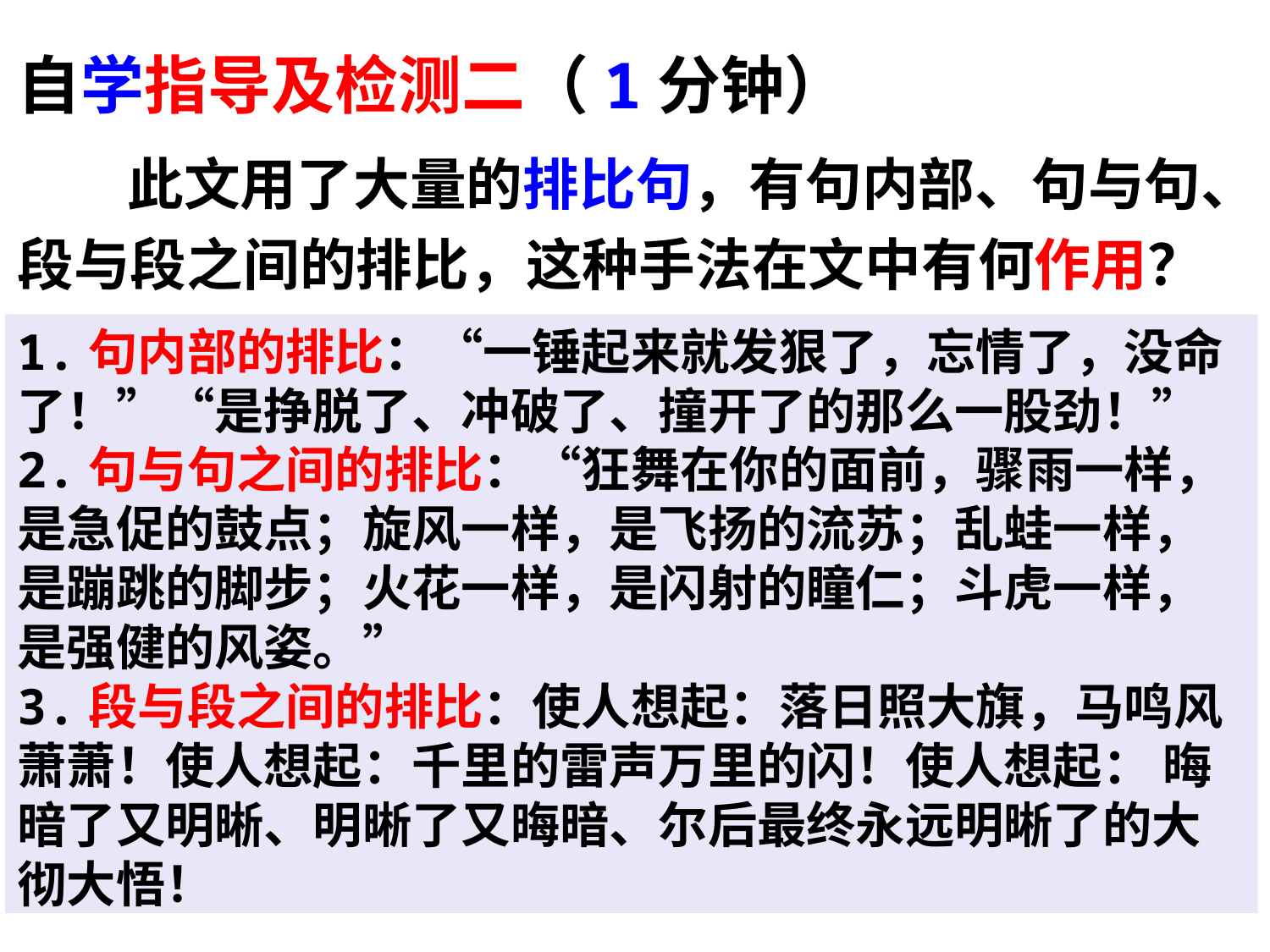

自学指导及检测二（1分钟）
此文用了大量的排比句，有句内部、句与句、段与段之间的排比，这种手法在文中有何作用？
1.句内部的排比：“一锤起来就发狠了，忘情了，没命了！”“是挣脱了、冲破了、撞开了的那么一股劲！”
2.句与句之间的排比：“狂舞在你的面前，骤雨一样，是急促的鼓点；旋风一样，是飞扬的流苏；乱蛙一样，是蹦跳的脚步；火花一样，是闪射的瞳仁；斗虎一样，是强健的风姿。”
3.段与段之间的排比：使人想起：落日照大旗，马鸣风萧萧！使人想起：千里的雷声万里的闪！使人想起： 晦暗了又明晰、明晰了又晦暗、尔后最终永远明晰了的大彻大悟！